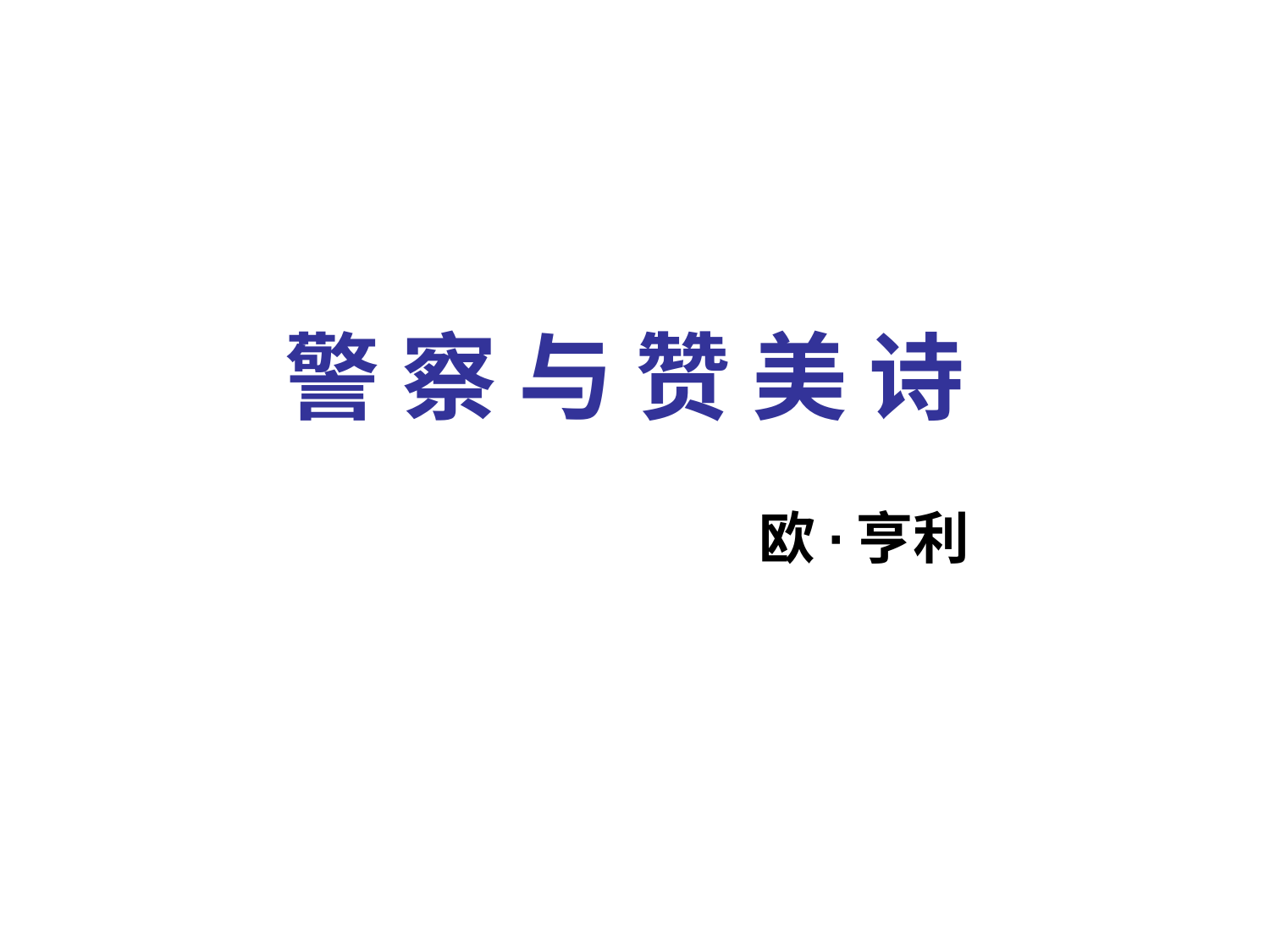

# 警 察 与 赞 美 诗
         欧 ∙ 亨利